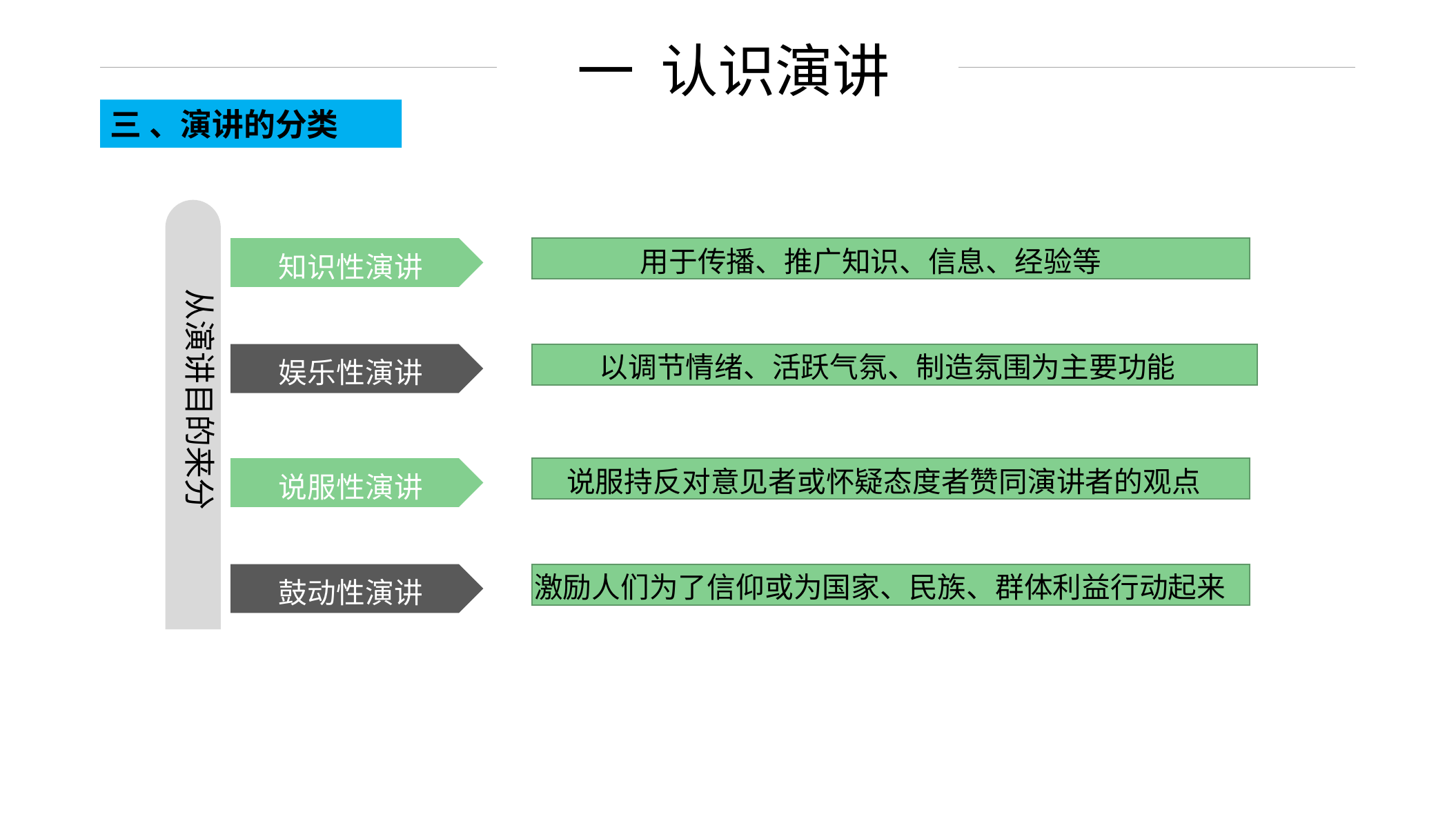

一  认识演讲
三 、演讲的分类

知识性演讲

用于传播、推广知识、信息、经验等
从演讲目的来分
娱乐性演讲

以调节情绪、活跃气氛、制造氛围为主要功能
说服性演讲

说服持反对意见者或怀疑态度者赞同演讲者的观点
鼓动性演讲
激励人们为了信仰或为国家、民族、群体利益行动起来